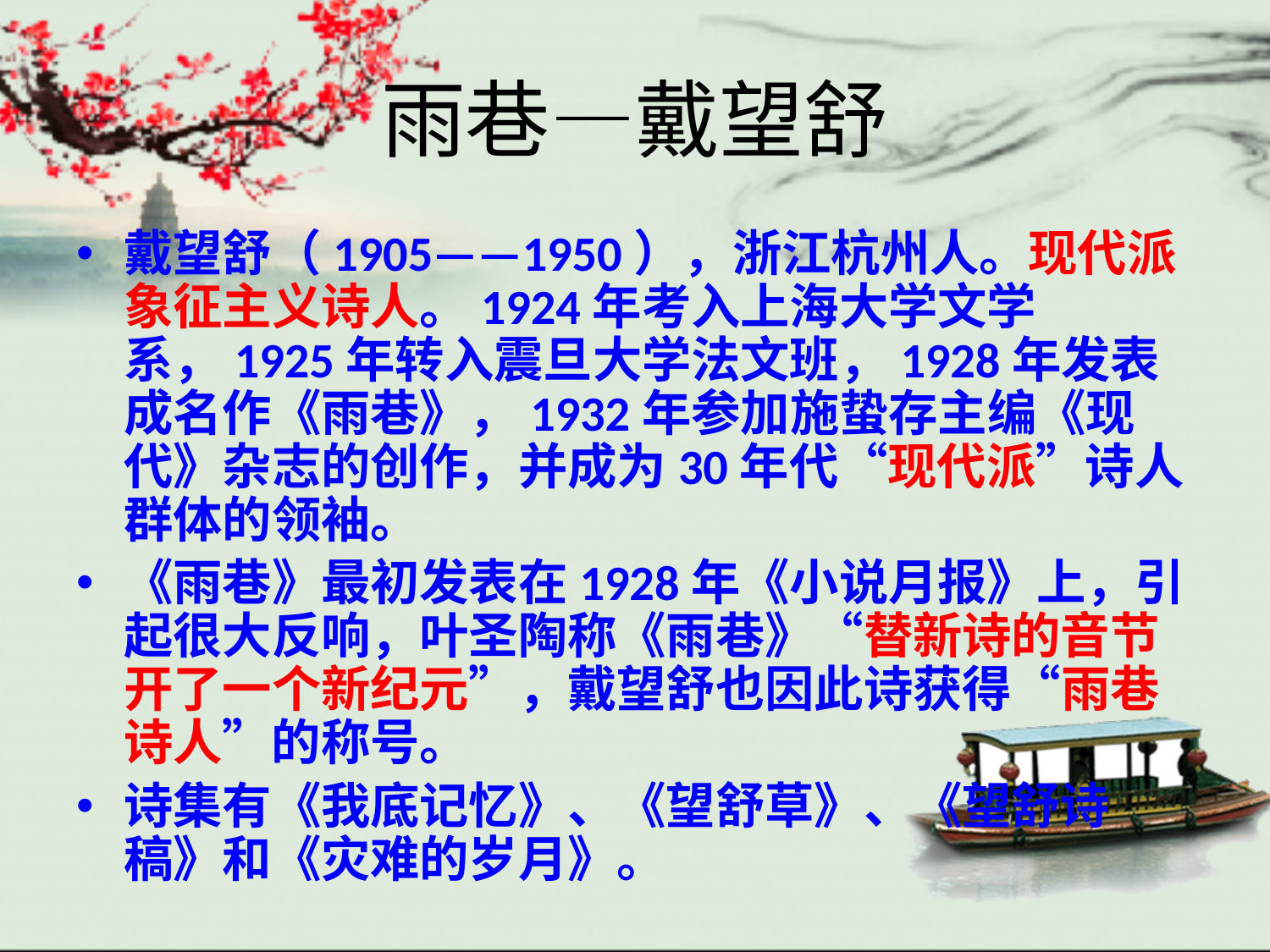

# 雨巷—戴望舒
戴望舒（1905——1950），浙江杭州人。现代派象征主义诗人。1924年考入上海大学文学系，1925年转入震旦大学法文班，1928年发表成名作《雨巷》，1932年参加施蛰存主编《现代》杂志的创作，并成为30年代“现代派”诗人群体的领袖。
《雨巷》最初发表在1928年《小说月报》上，引起很大反响，叶圣陶称《雨巷》“替新诗的音节开了一个新纪元”，戴望舒也因此诗获得“雨巷诗人”的称号。
诗集有《我底记忆》、《望舒草》、《望舒诗稿》和《灾难的岁月》。